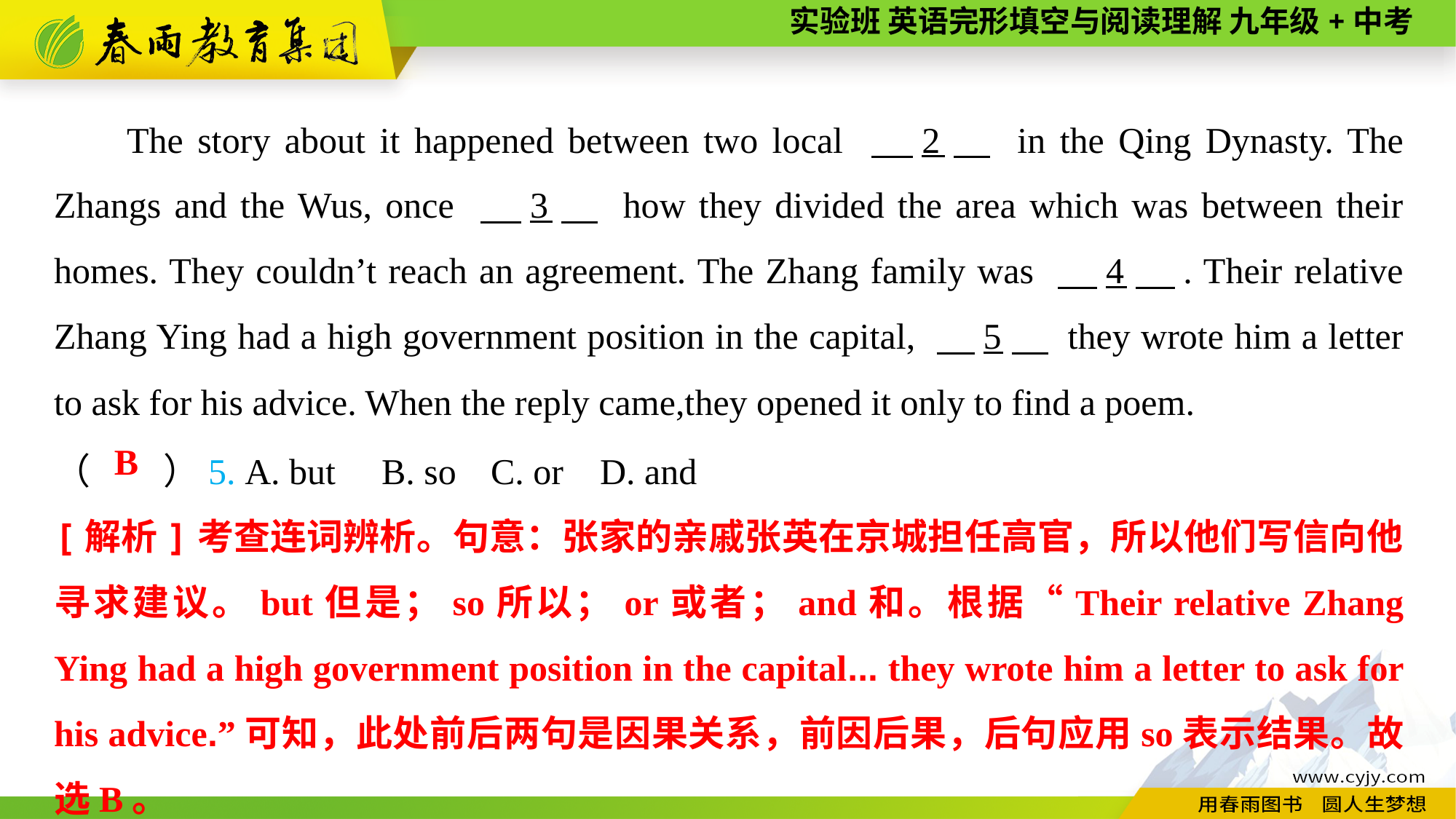

The story about it happened between two local 　2　 in the Qing Dynasty. The Zhangs and the Wus, once 　3　 how they divided the area which was between their homes. They couldn’t reach an agreement. The Zhang family was 　4　. Their relative Zhang Ying had a high government position in the capital, 　5　 they wrote him a letter to ask for his advice. When the reply came,they opened it only to find a poem.
（　　）5. A. but	B. so	C. or	D. and
B
[解析]考查连词辨析。句意：张家的亲戚张英在京城担任高官，所以他们写信向他寻求建议。but但是；so所以；or或者；and和。根据“Their relative Zhang Ying had a high government position in the capital... they wrote him a letter to ask for his advice.”可知，此处前后两句是因果关系，前因后果，后句应用so表示结果。故选B。